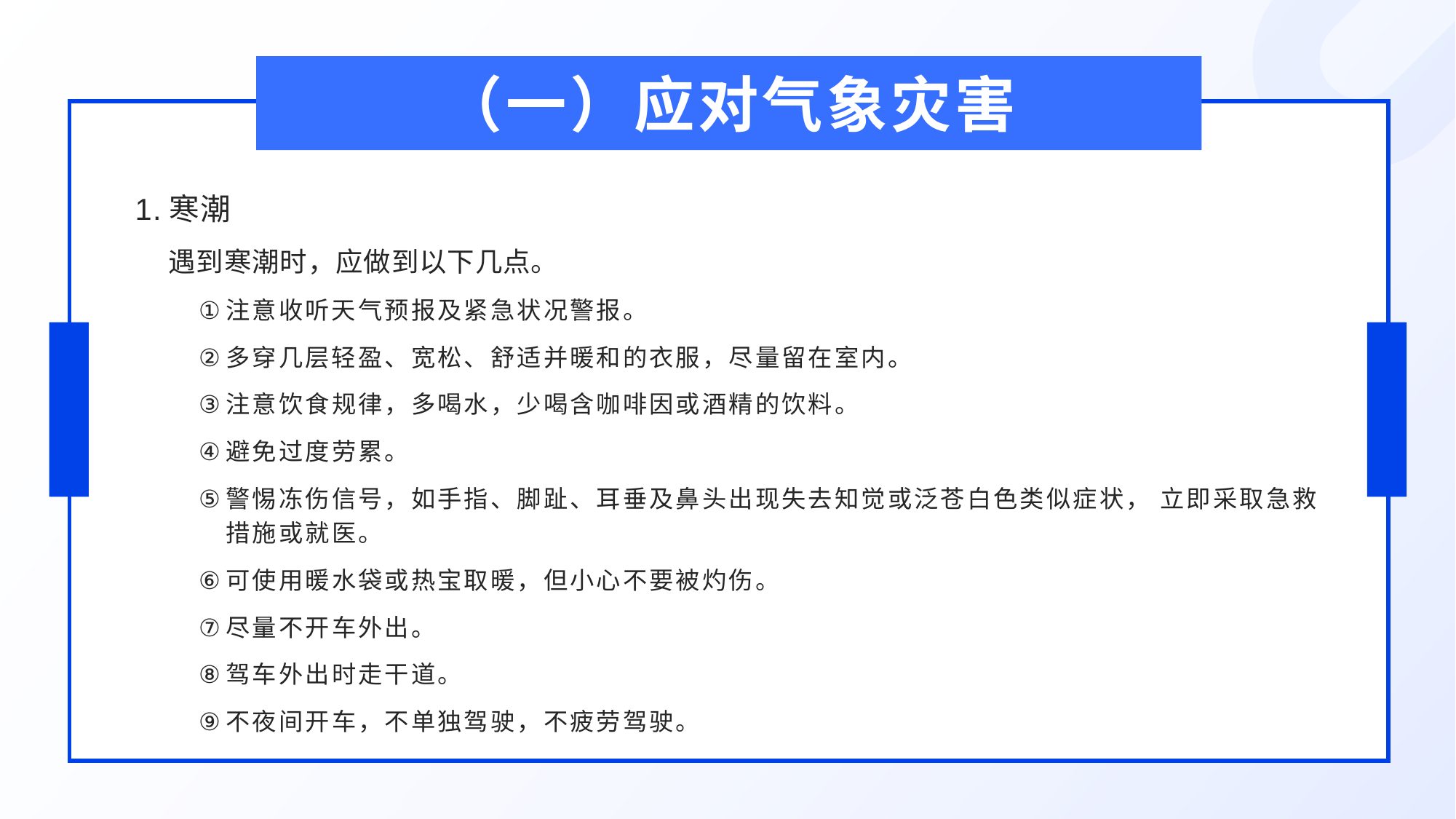

（一）应对气象灾害

1.寒潮
遇到寒潮时，应做到以下几点。
注意收听天气预报及紧急状况警报。
多穿几层轻盈、宽松、舒适并暖和的衣服，尽量留在室内。
注意饮食规律，多喝水，少喝含咖啡因或酒精的饮料。
避免过度劳累。
警惕冻伤信号，如手指、脚趾、耳垂及鼻头出现失去知觉或泛苍白色类似症状， 立即采取急救措施或就医。
可使用暖水袋或热宝取暖，但小心不要被灼伤。
尽量不开车外出。
驾车外出时走干道。
不夜间开车，不单独驾驶，不疲劳驾驶。